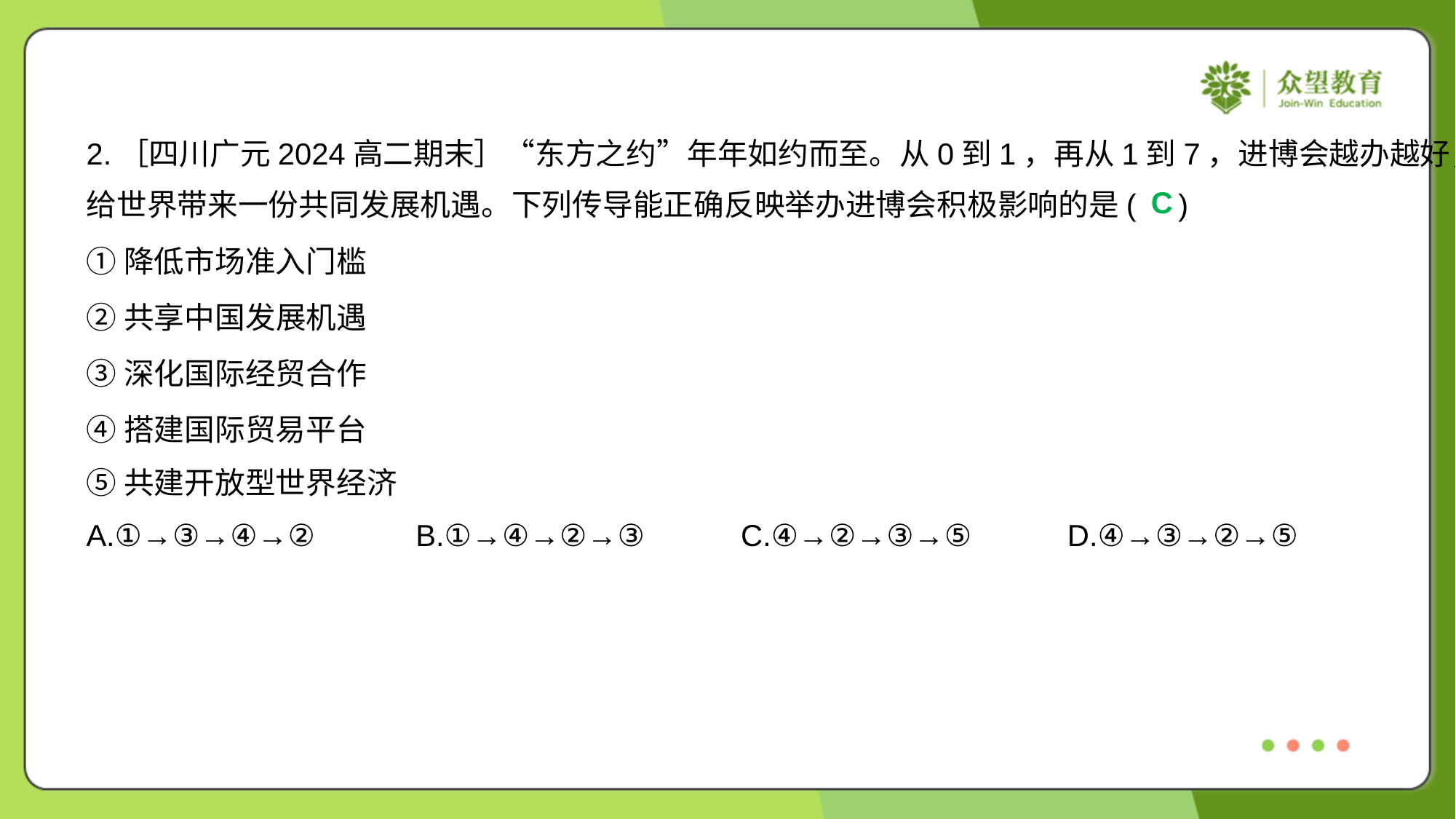

2.［四川广元2024高二期末］“东方之约”年年如约而至。从0到1，再从1到7，进博会越办越好，
给世界带来一份共同发展机遇。下列传导能正确反映举办进博会积极影响的是(     )
C
①降低市场准入门槛
②共享中国发展机遇
③深化国际经贸合作
④搭建国际贸易平台
⑤共建开放型世界经济
A.①→③→④→②	B.①→④→②→③	C.④→②→③→⑤	D.④→③→②→⑤